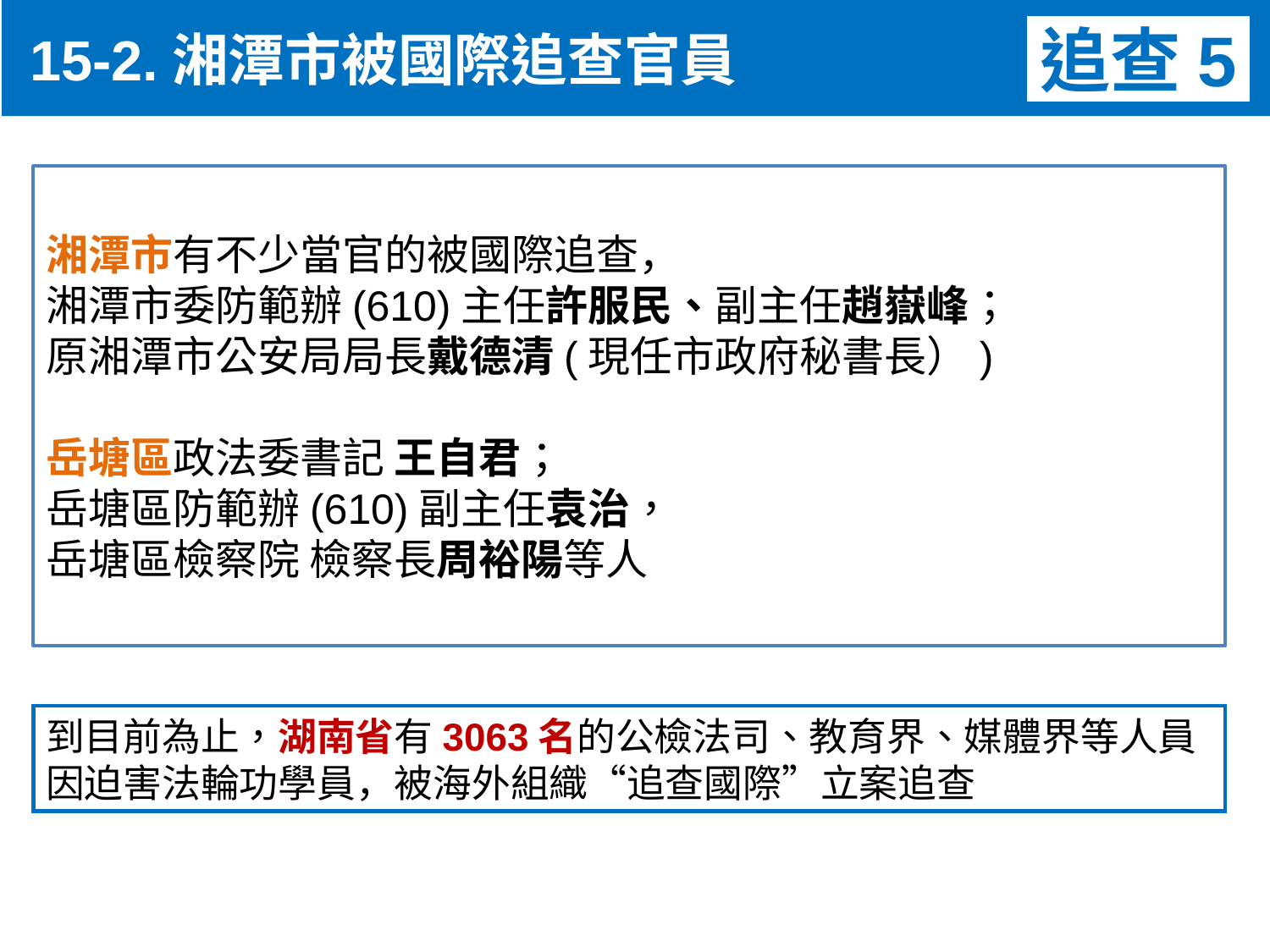

15-2.湘潭市被國際追查官員
追查5
湘潭市有不少當官的被國際追查，
湘潭市委防範辦(610)主任許服民、副主任趙嶽峰；
原湘潭市公安局局長戴德清(現任市政府秘書長）)

岳塘區政法委書記 王自君；
岳塘區防範辦(610)副主任袁治，
岳塘區檢察院 檢察長周裕陽等人
到目前為止，湖南省有3063名的公檢法司、教育界、媒體界等人員
因迫害法輪功學員，被海外組織“追查國際”立案追查